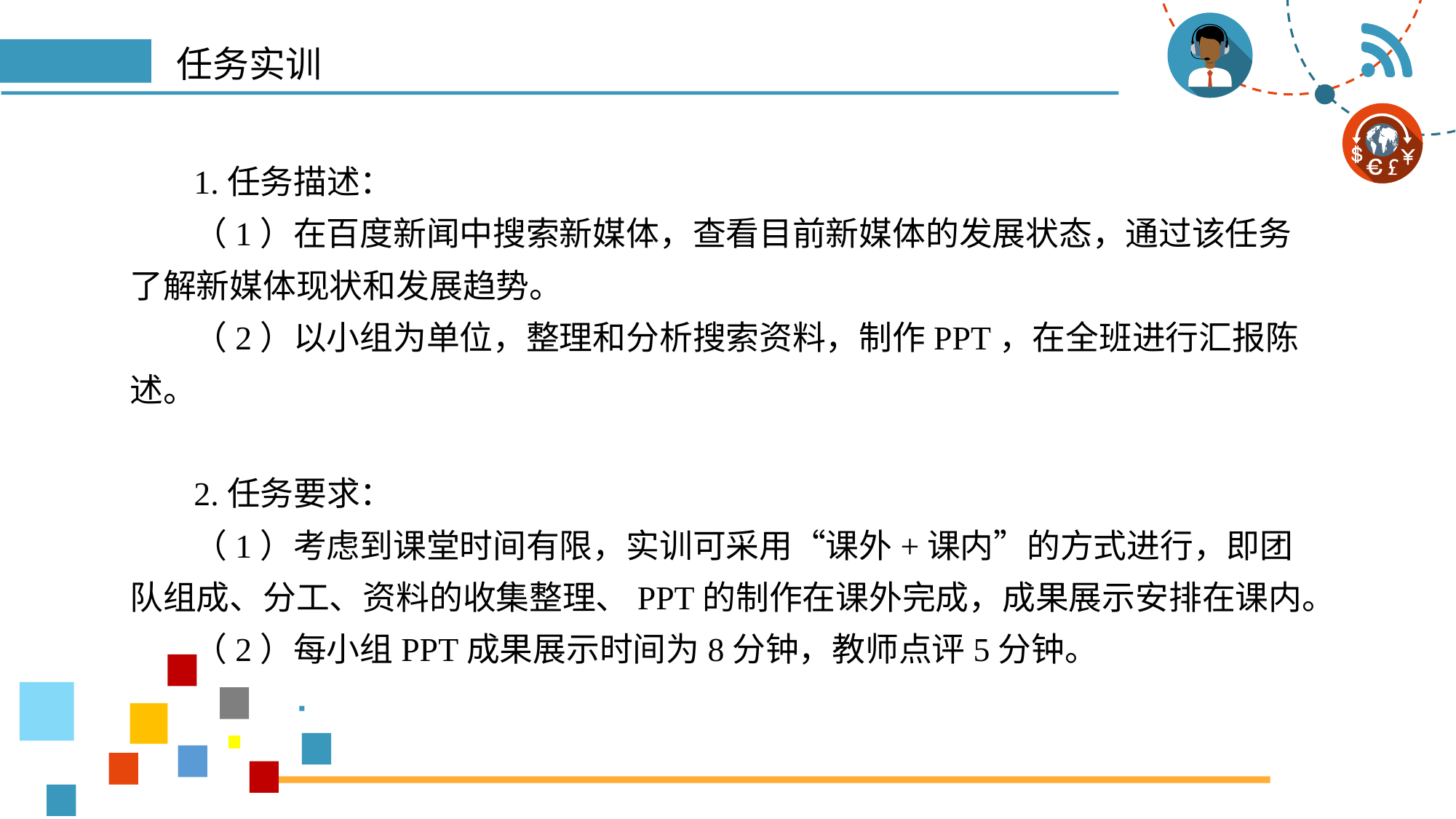

# 任务实训
1.任务描述：
（1）在百度新闻中搜索新媒体，查看目前新媒体的发展状态，通过该任务了解新媒体现状和发展趋势。
（2）以小组为单位，整理和分析搜索资料，制作PPT，在全班进行汇报陈述。

2.任务要求：
（1）考虑到课堂时间有限，实训可采用“课外+课内”的方式进行，即团队组成、分工、资料的收集整理、PPT的制作在课外完成，成果展示安排在课内。
（2）每小组PPT成果展示时间为8分钟，教师点评5分钟。